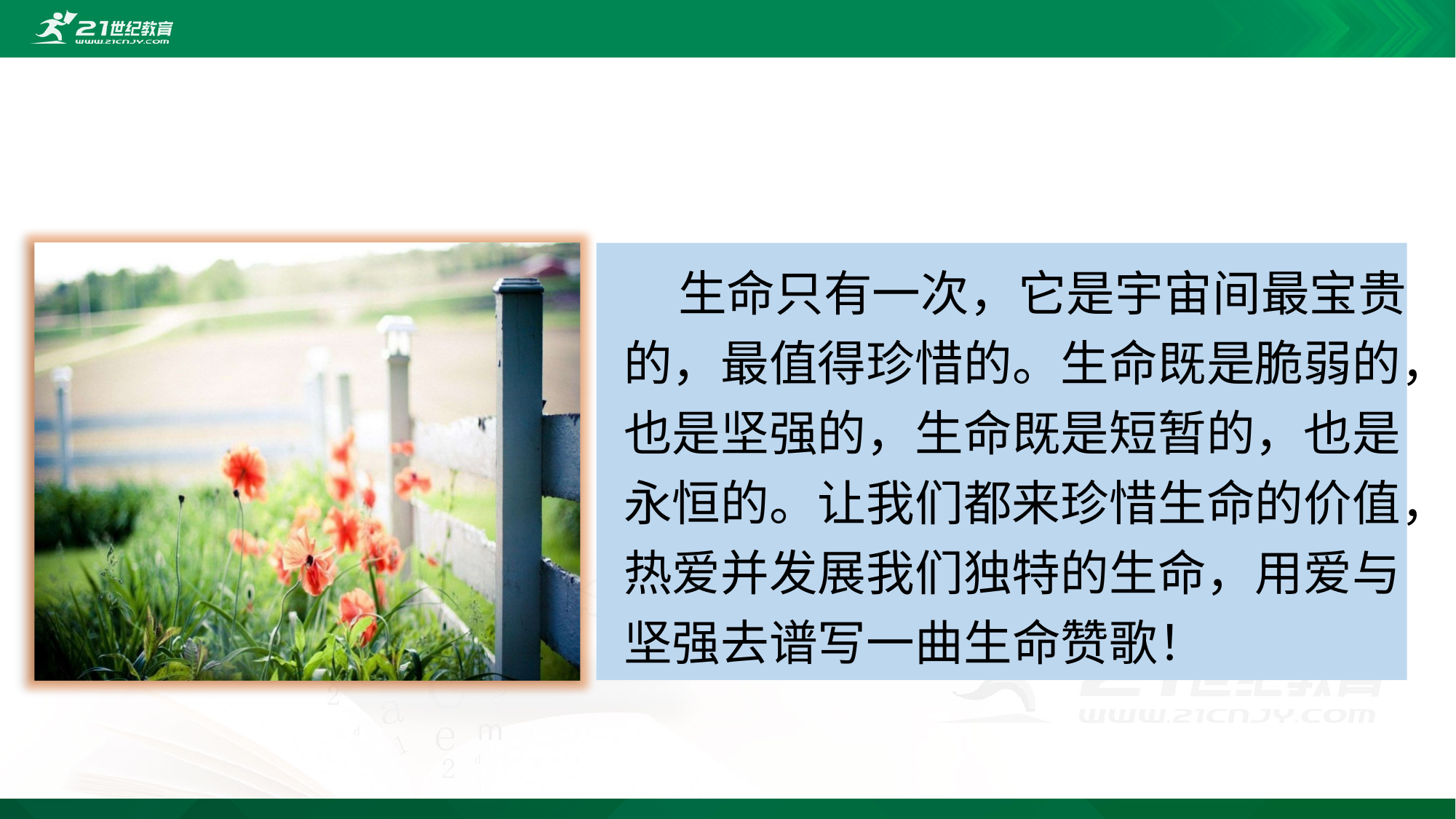

生命只有一次，它是宇宙间最宝贵的，最值得珍惜的。生命既是脆弱的，也是坚强的，生命既是短暂的，也是永恒的。让我们都来珍惜生命的价值，热爱并发展我们独特的生命，用爱与坚强去谱写一曲生命赞歌！